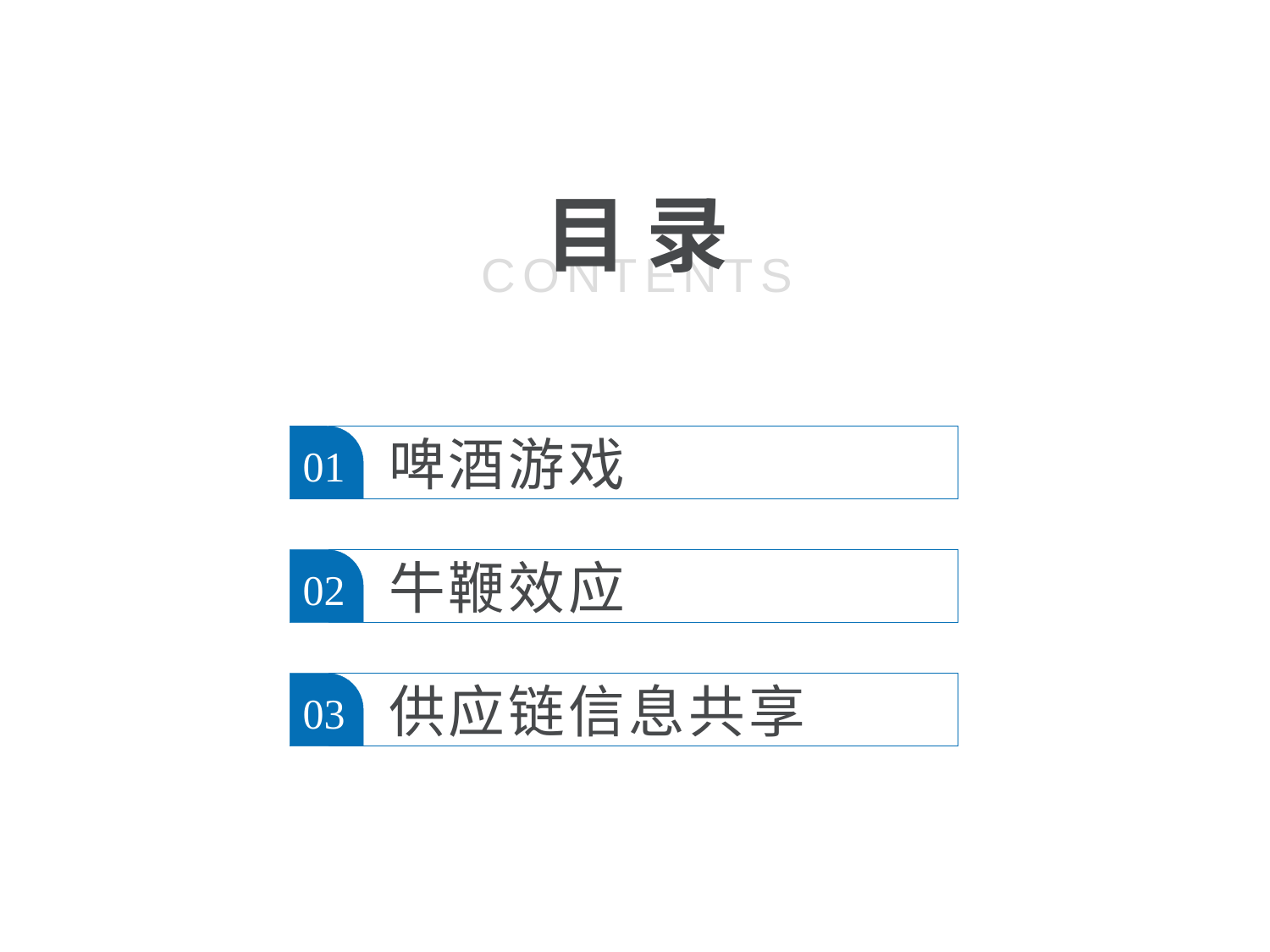

目 录
CONTENTS
01
啤酒游戏
02
牛鞭效应
03
供应链信息共享